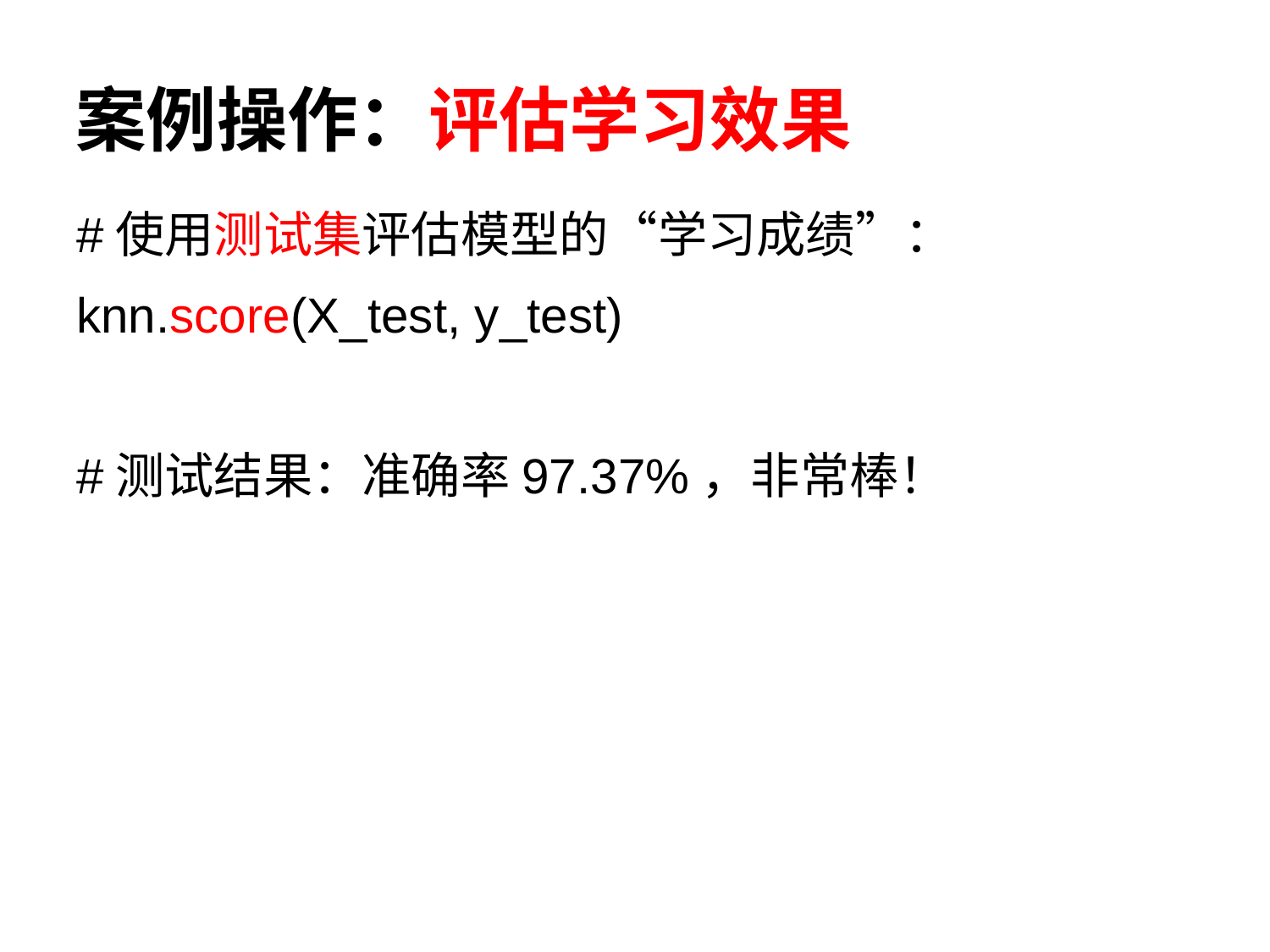

# 案例操作：评估学习效果
#使用测试集评估模型的“学习成绩”：
knn.score(X_test, y_test)

#测试结果：准确率97.37%，非常棒！